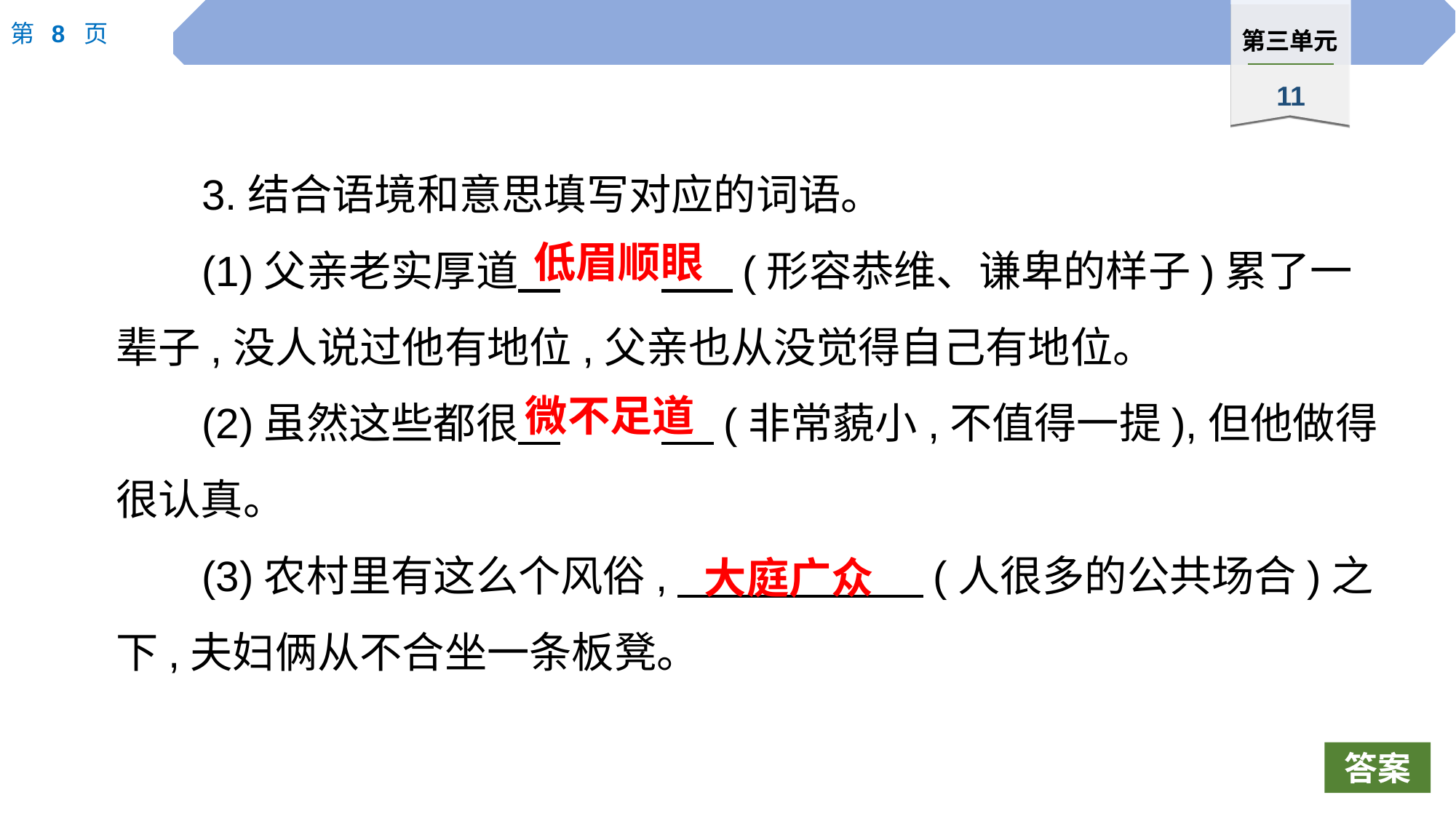

3.结合语境和意思填写对应的词语。
(1)父亲老实厚道　	   　(形容恭维、谦卑的样子)累了一辈子,没人说过他有地位,父亲也从没觉得自己有地位。
(2)虽然这些都很　	 　(非常藐小,不值得一提),但他做得很认真。
(3)农村里有这么个风俗,　                 　(人很多的公共场合)之下,夫妇俩从不合坐一条板凳。
低眉顺眼
微不足道
大庭广众
答案